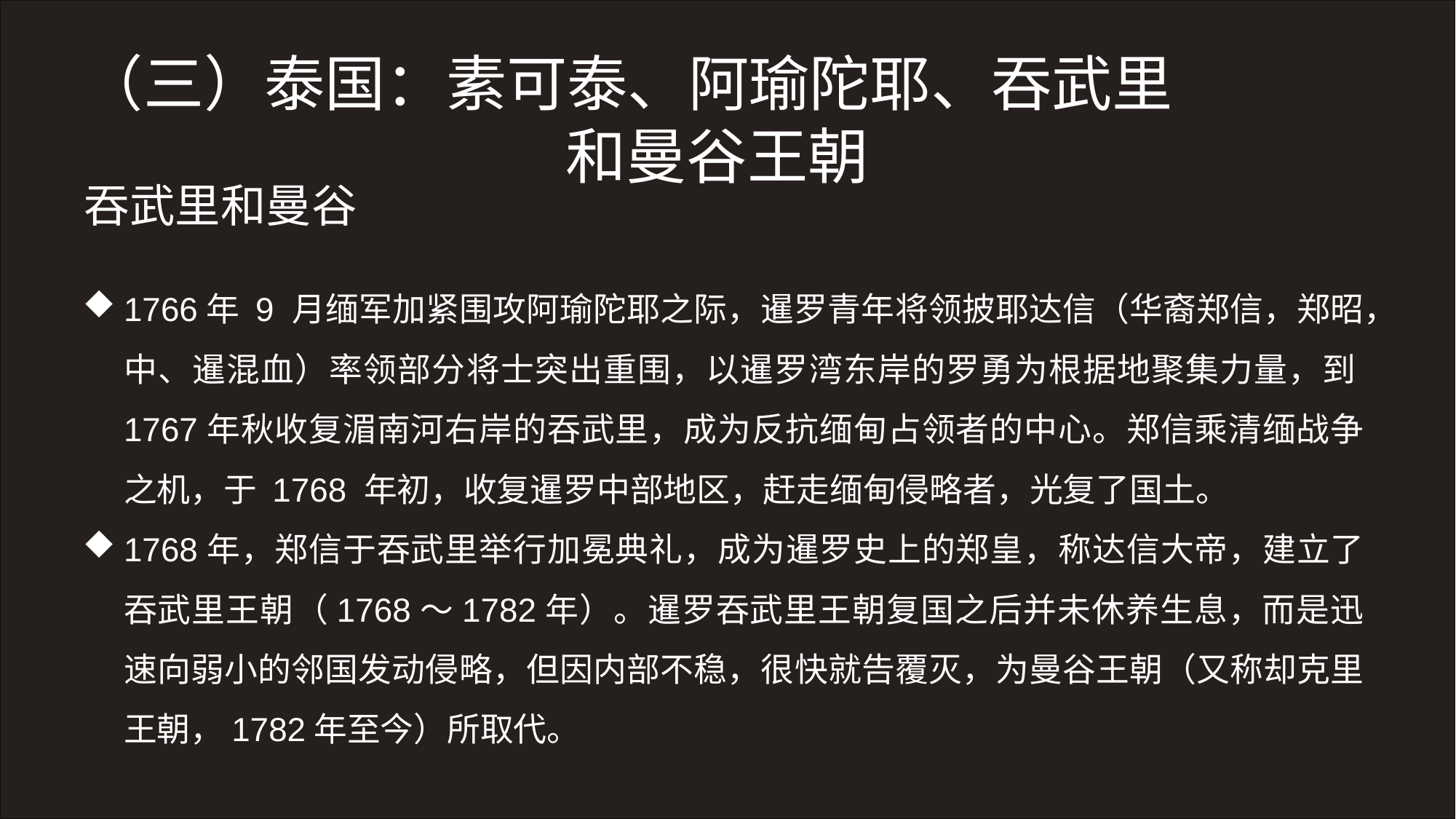

（三）泰国：素可泰、阿瑜陀耶、吞武里
和曼谷王朝

吞武里和曼谷
1766年 9 月缅军加紧围攻阿瑜陀耶之际，暹罗青年将领披耶达信（华裔郑信，郑昭，中、暹混血）率领部分将士突出重围，以暹罗湾东岸的罗勇为根据地聚集力量，到1767年秋收复湄南河右岸的吞武里，成为反抗缅甸占领者的中心。郑信乘清缅战争之机，于 1768 年初，收复暹罗中部地区，赶走缅甸侵略者，光复了国土。
1768年，郑信于吞武里举行加冕典礼，成为暹罗史上的郑皇，称达信大帝，建立了吞武里王朝（1768～1782年）。暹罗吞武里王朝复国之后并未休养生息，而是迅速向弱小的邻国发动侵略，但因内部不稳，很快就告覆灭，为曼谷王朝（又称却克里王朝，1782年至今）所取代。